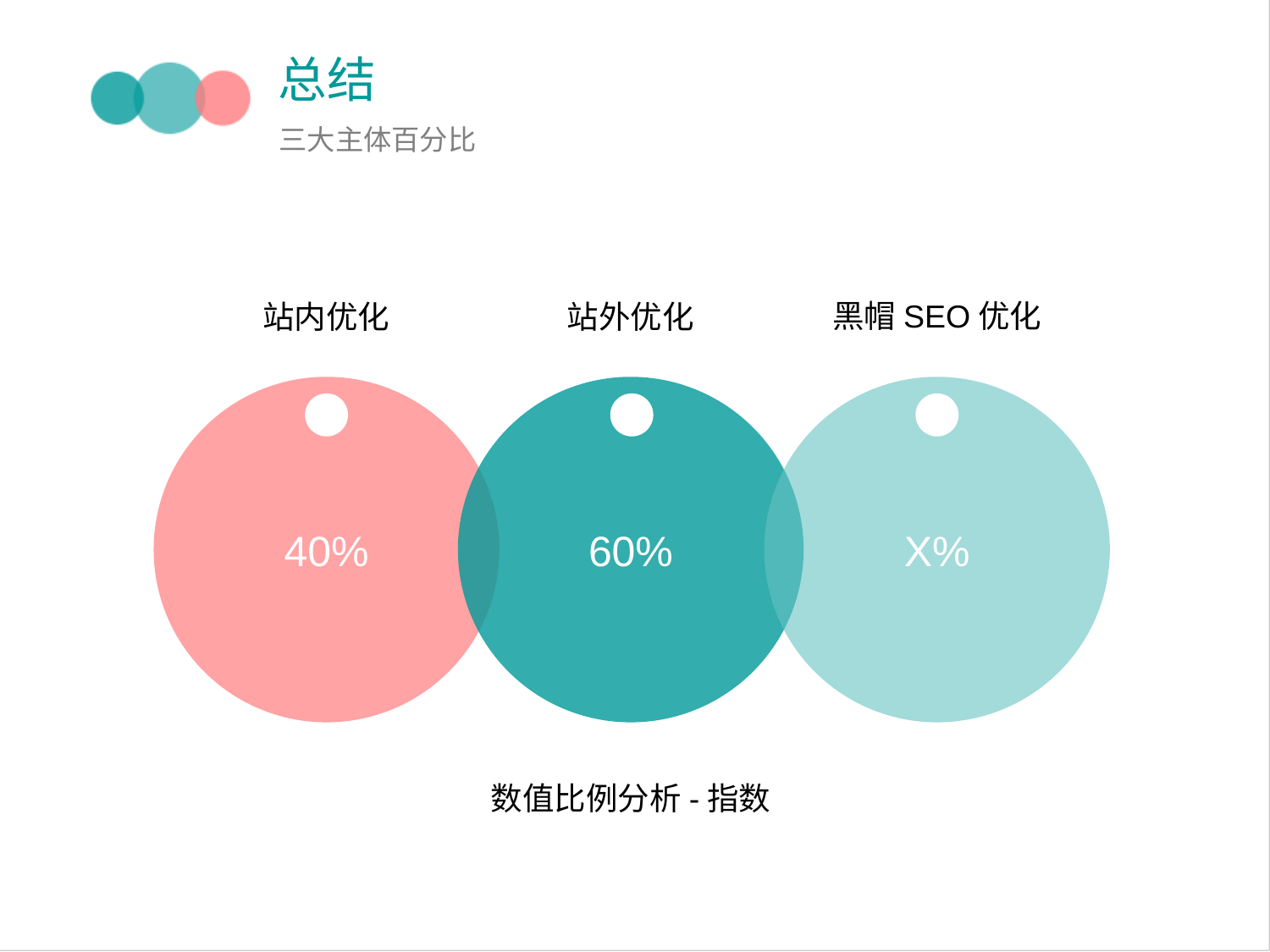

总结
三大主体百分比
黑帽SEO优化
站内优化
站外优化

40%

60%

X%

数值比例分析-指数